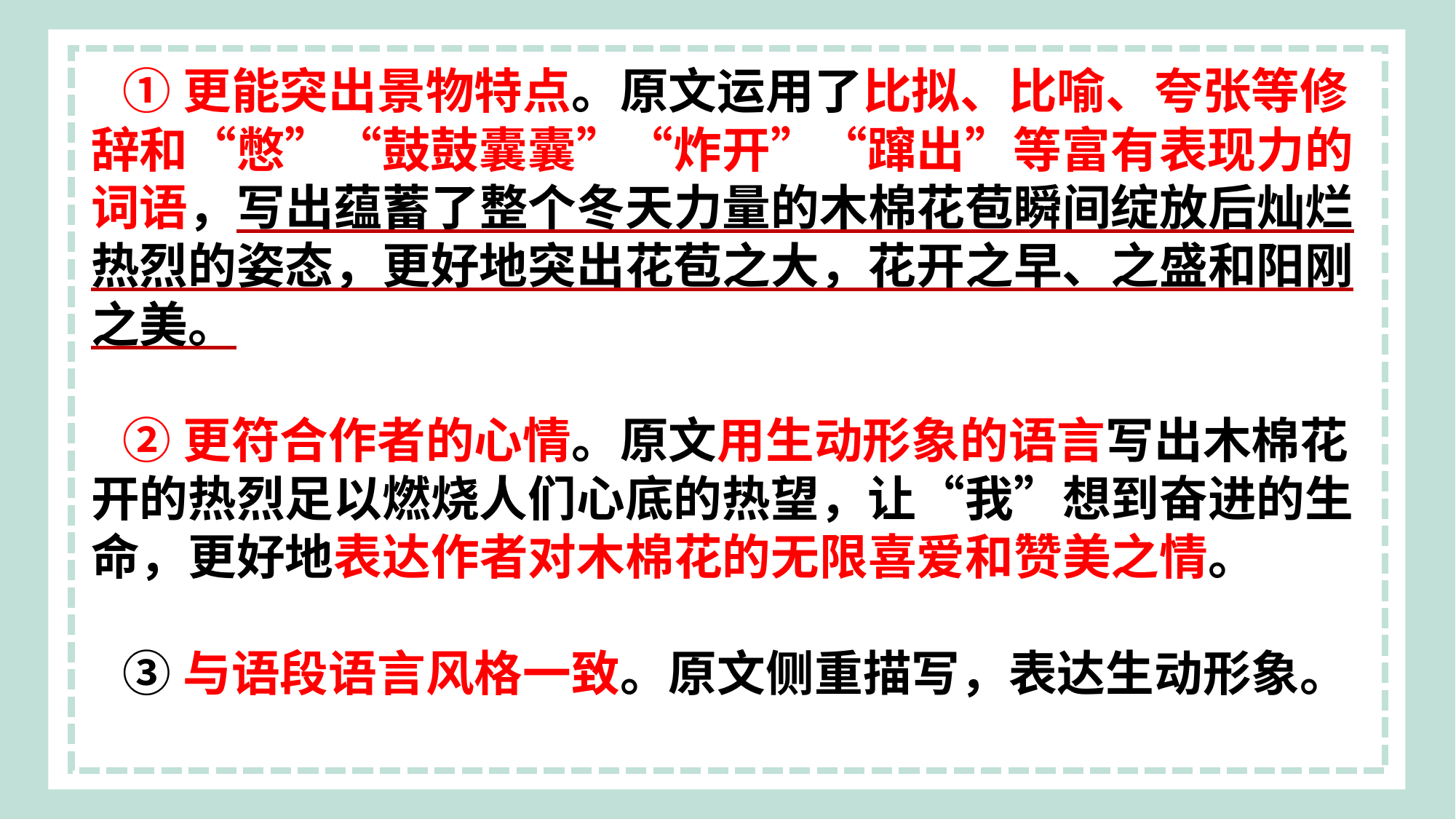

①更能突出景物特点。原文运用了比拟、比喻、夸张等修辞和“憋”“鼓鼓囊囊”“炸开”“蹿出”等富有表现力的词语，写出蕴蓄了整个冬天力量的木棉花苞瞬间绽放后灿烂热烈的姿态，更好地突出花苞之大，花开之早、之盛和阳刚之美。

②更符合作者的心情。原文用生动形象的语言写出木棉花开的热烈足以燃烧人们心底的热望，让“我”想到奋进的生命，更好地表达作者对木棉花的无限喜爱和赞美之情。

③与语段语言风格一致。原文侧重描写，表达生动形象。